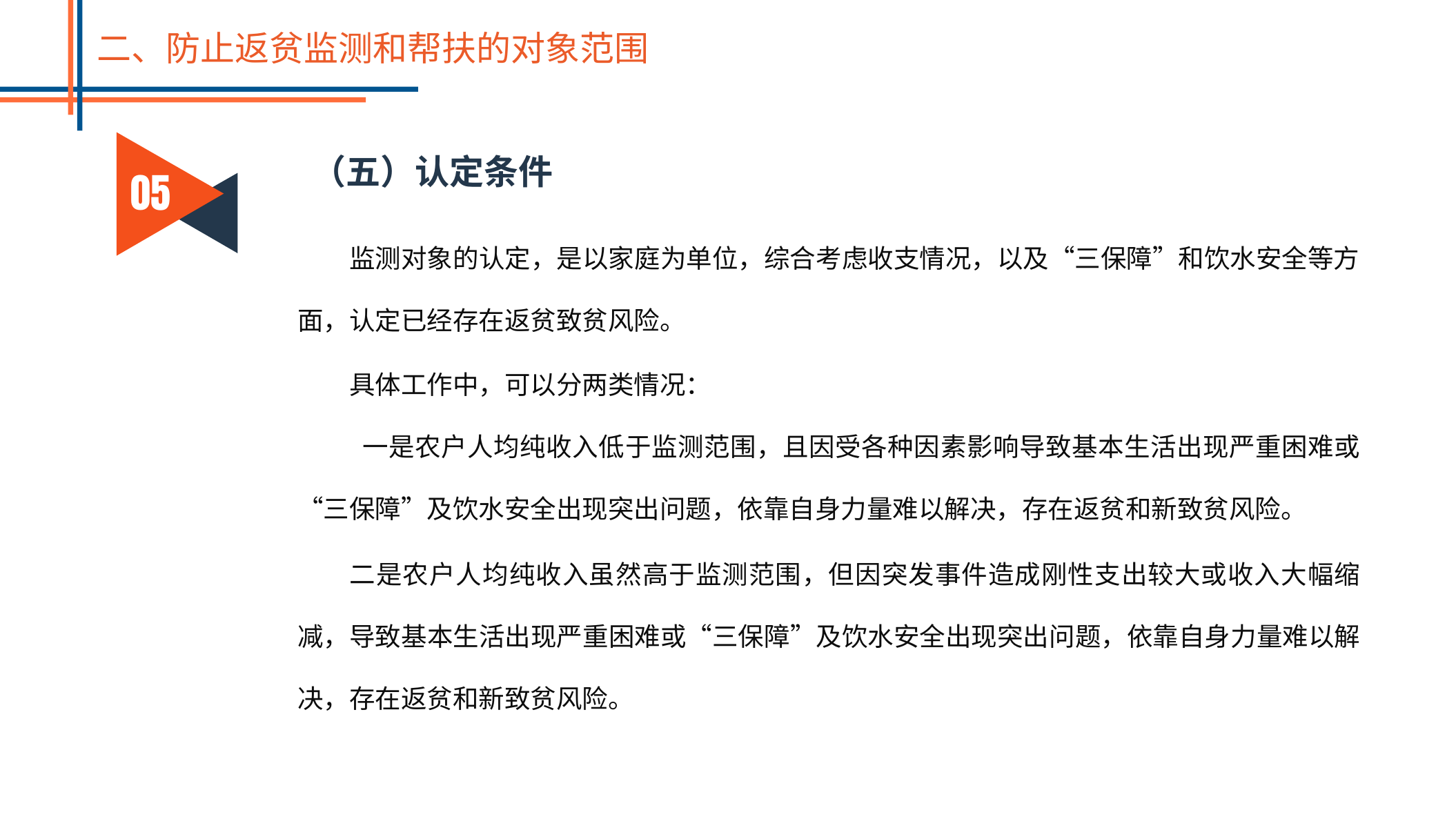

二、防止返贫监测和帮扶的对象范围

05
（五）认定条件

监测对象的认定，是以家庭为单位，综合考虑收支情况，以及“三保障”和饮水安全等方面，认定已经存在返贫致贫风险。
具体工作中，可以分两类情况：
 一是农户人均纯收入低于监测范围，且因受各种因素影响导致基本生活出现严重困难或“三保障”及饮水安全出现突出问题，依靠自身力量难以解决，存在返贫和新致贫风险。
二是农户人均纯收入虽然高于监测范围，但因突发事件造成刚性支出较大或收入大幅缩减，导致基本生活出现严重困难或“三保障”及饮水安全出现突出问题，依靠自身力量难以解决，存在返贫和新致贫风险。